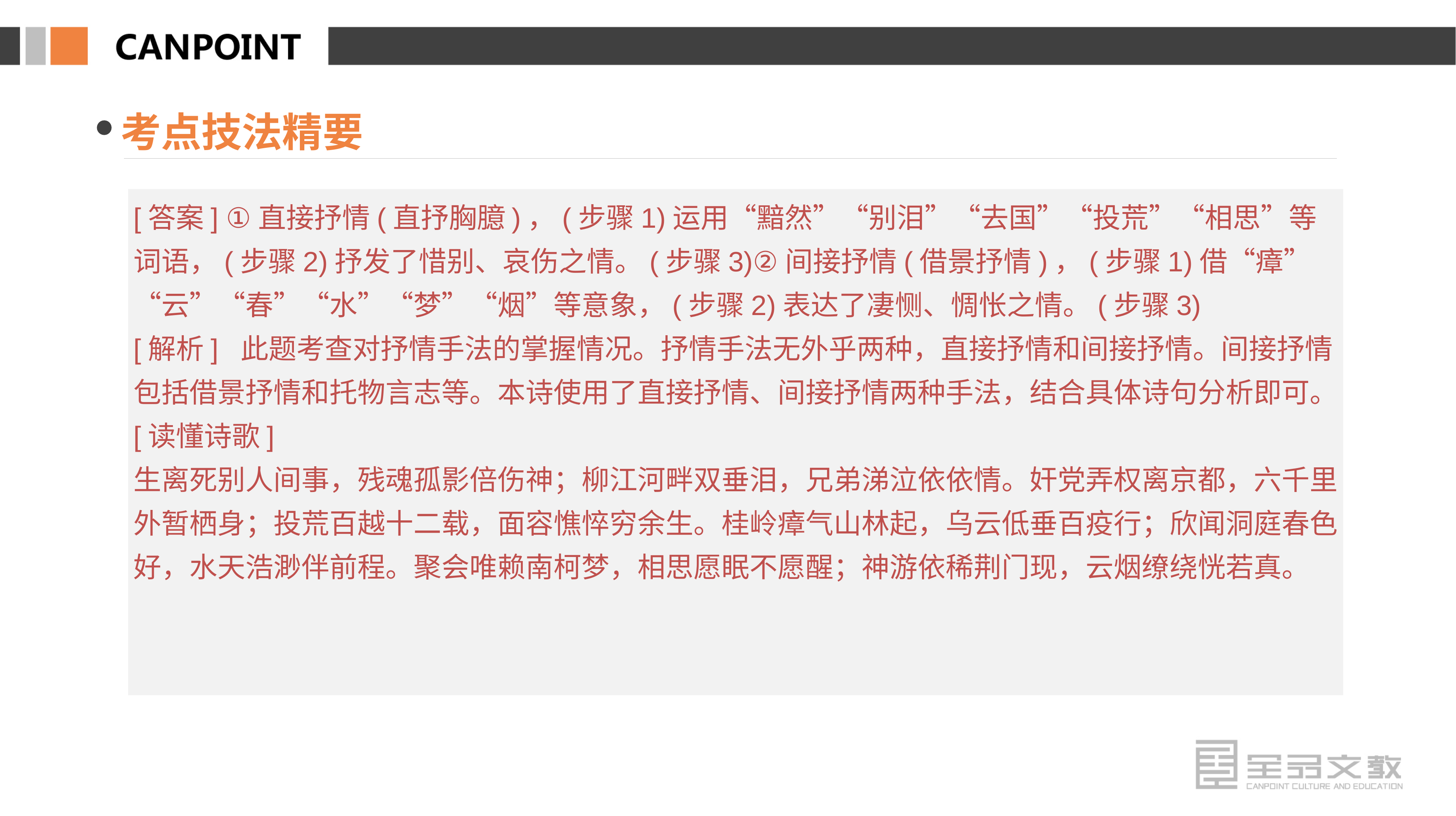

考点技法精要

[答案] ①直接抒情(直抒胸臆)，(步骤1)运用“黯然”“别泪”“去国”“投荒”“相思”等词语，(步骤2)抒发了惜别、哀伤之情。(步骤3)②间接抒情(借景抒情)，(步骤1)借“瘴”“云”“春”“水”“梦”“烟”等意象，(步骤2)表达了凄恻、惆怅之情。(步骤3)
[解析]  此题考查对抒情手法的掌握情况。抒情手法无外乎两种，直接抒情和间接抒情。间接抒情包括借景抒情和托物言志等。本诗使用了直接抒情、间接抒情两种手法，结合具体诗句分析即可。
[读懂诗歌]
生离死别人间事，残魂孤影倍伤神；柳江河畔双垂泪，兄弟涕泣依依情。奸党弄权离京都，六千里外暂栖身；投荒百越十二载，面容憔悴穷余生。桂岭瘴气山林起，乌云低垂百疫行；欣闻洞庭春色好，水天浩渺伴前程。聚会唯赖南柯梦，相思愿眠不愿醒；神游依稀荆门现，云烟缭绕恍若真。